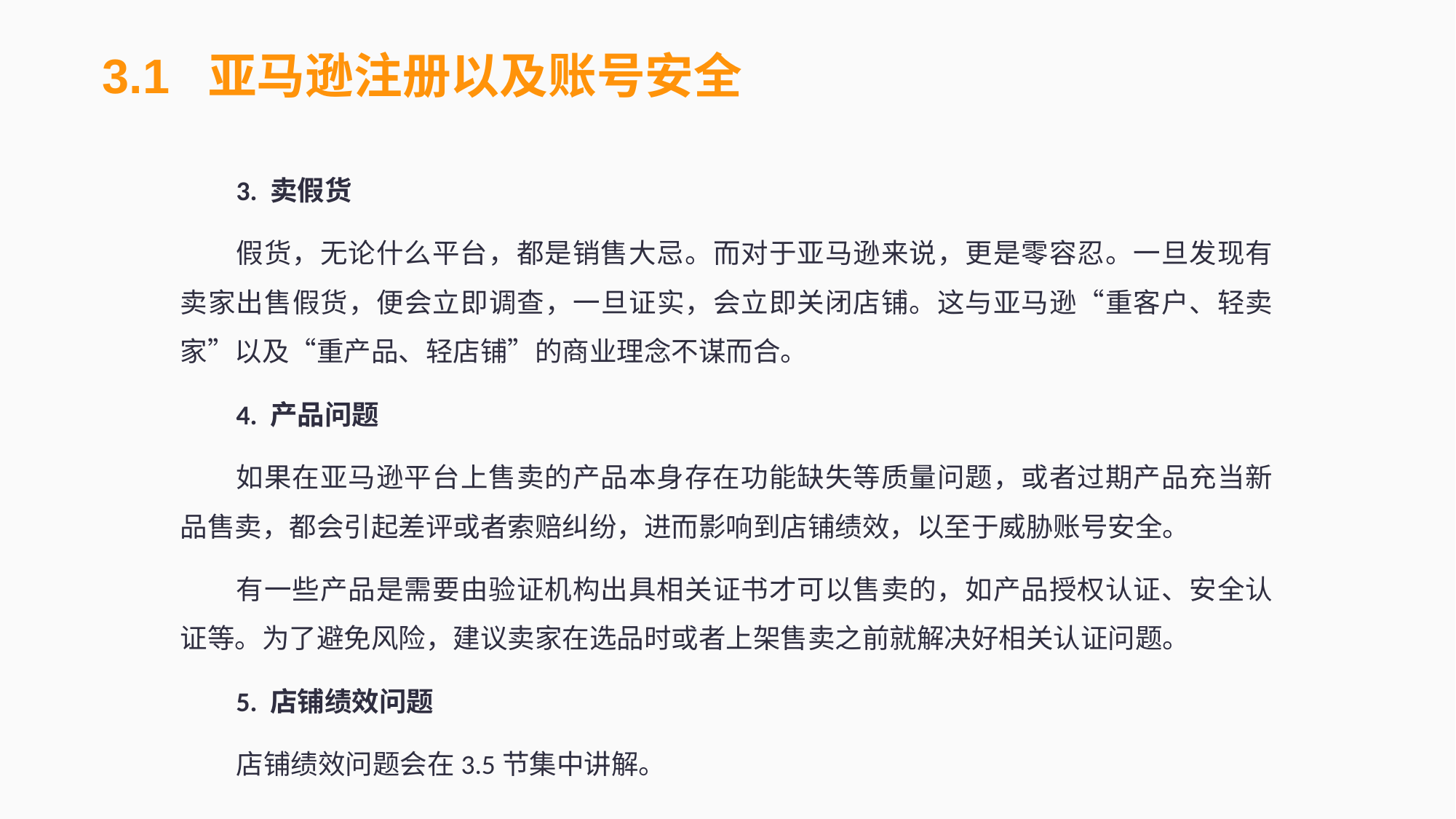

3.1  亚马逊注册以及账号安全
3. 卖假货
假货，无论什么平台，都是销售大忌。而对于亚马逊来说，更是零容忍。一旦发现有卖家出售假货，便会立即调查，一旦证实，会立即关闭店铺。这与亚马逊“重客户、轻卖家”以及“重产品、轻店铺”的商业理念不谋而合。
4. 产品问题
如果在亚马逊平台上售卖的产品本身存在功能缺失等质量问题，或者过期产品充当新品售卖，都会引起差评或者索赔纠纷，进而影响到店铺绩效，以至于威胁账号安全。
有一些产品是需要由验证机构出具相关证书才可以售卖的，如产品授权认证、安全认证等。为了避免风险，建议卖家在选品时或者上架售卖之前就解决好相关认证问题。
5. 店铺绩效问题
店铺绩效问题会在3.5节集中讲解。